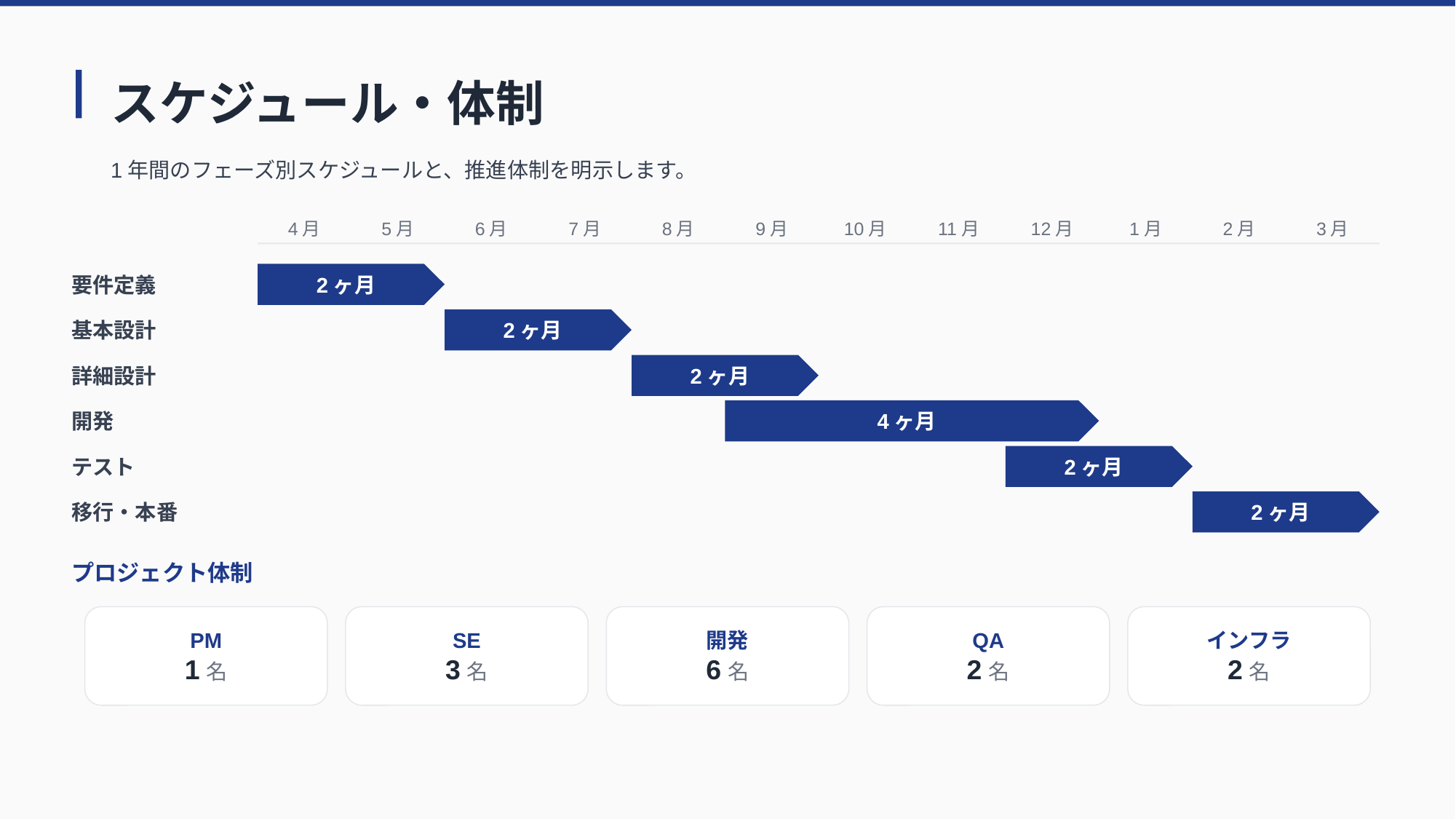

# スケジュール・体制

1年間のフェーズ別スケジュールと、推進体制を明示します。
4月
5月
6月
7月
8月
9月
10月
11月
12月
1月
2月
3月

2ヶ月
要件定義
2ヶ月
基本設計
2ヶ月
詳細設計
4ヶ月
開発
2ヶ月
テスト
2ヶ月
移行・本番
プロジェクト体制
PM
1名
SE
3名
開発
6名
QA
2名
インフラ
2名